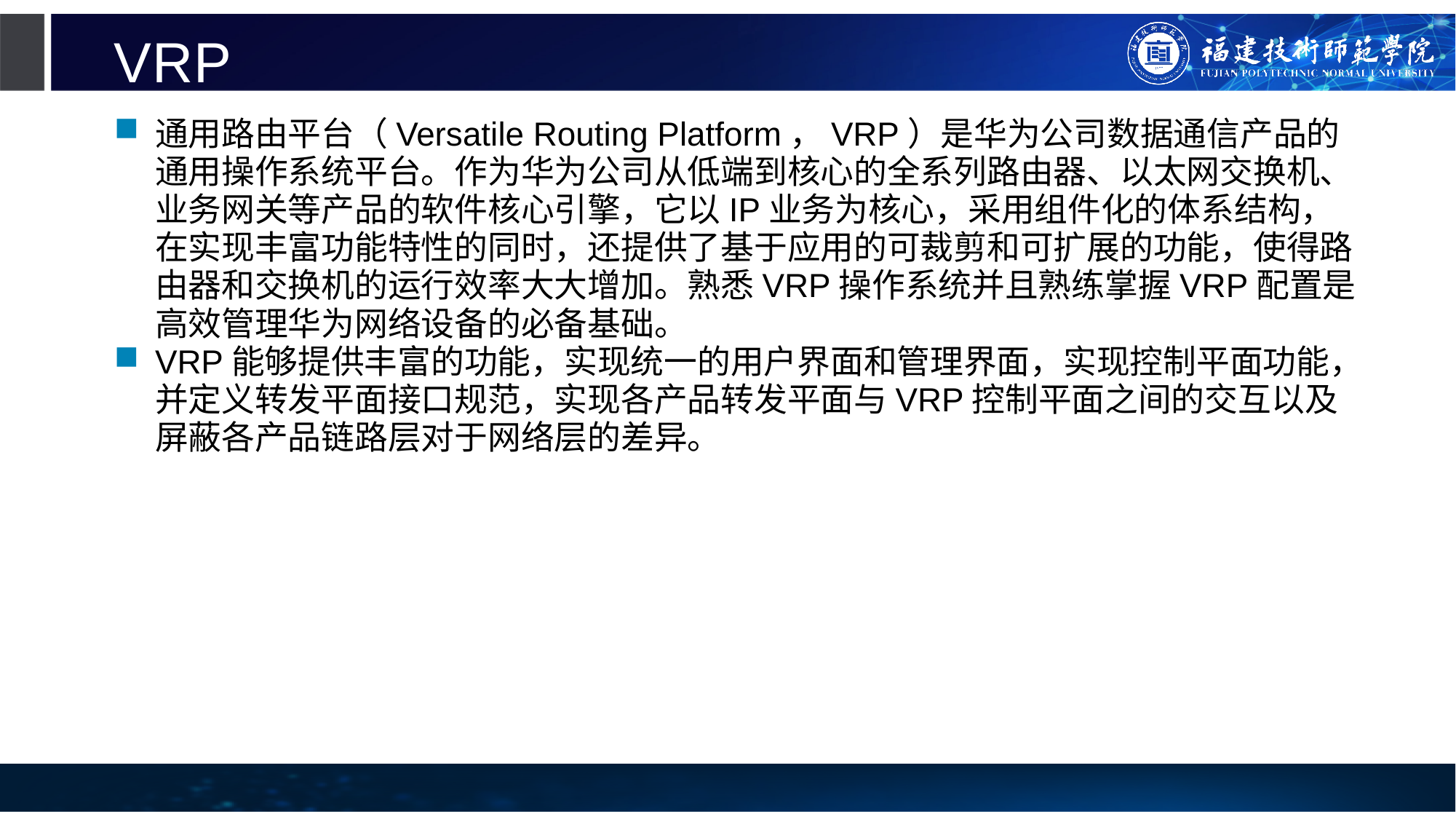

# VRP
通用路由平台（Versatile Routing Platform，VRP）是华为公司数据通信产品的通用操作系统平台。作为华为公司从低端到核心的全系列路由器、以太网交换机、业务网关等产品的软件核心引擎，它以IP业务为核心，采用组件化的体系结构，在实现丰富功能特性的同时，还提供了基于应用的可裁剪和可扩展的功能，使得路由器和交换机的运行效率大大增加。熟悉VRP操作系统并且熟练掌握VRP配置是高效管理华为网络设备的必备基础。
VRP能够提供丰富的功能，实现统一的用户界面和管理界面，实现控制平面功能，并定义转发平面接口规范，实现各产品转发平面与VRP控制平面之间的交互以及屏蔽各产品链路层对于网络层的差异。